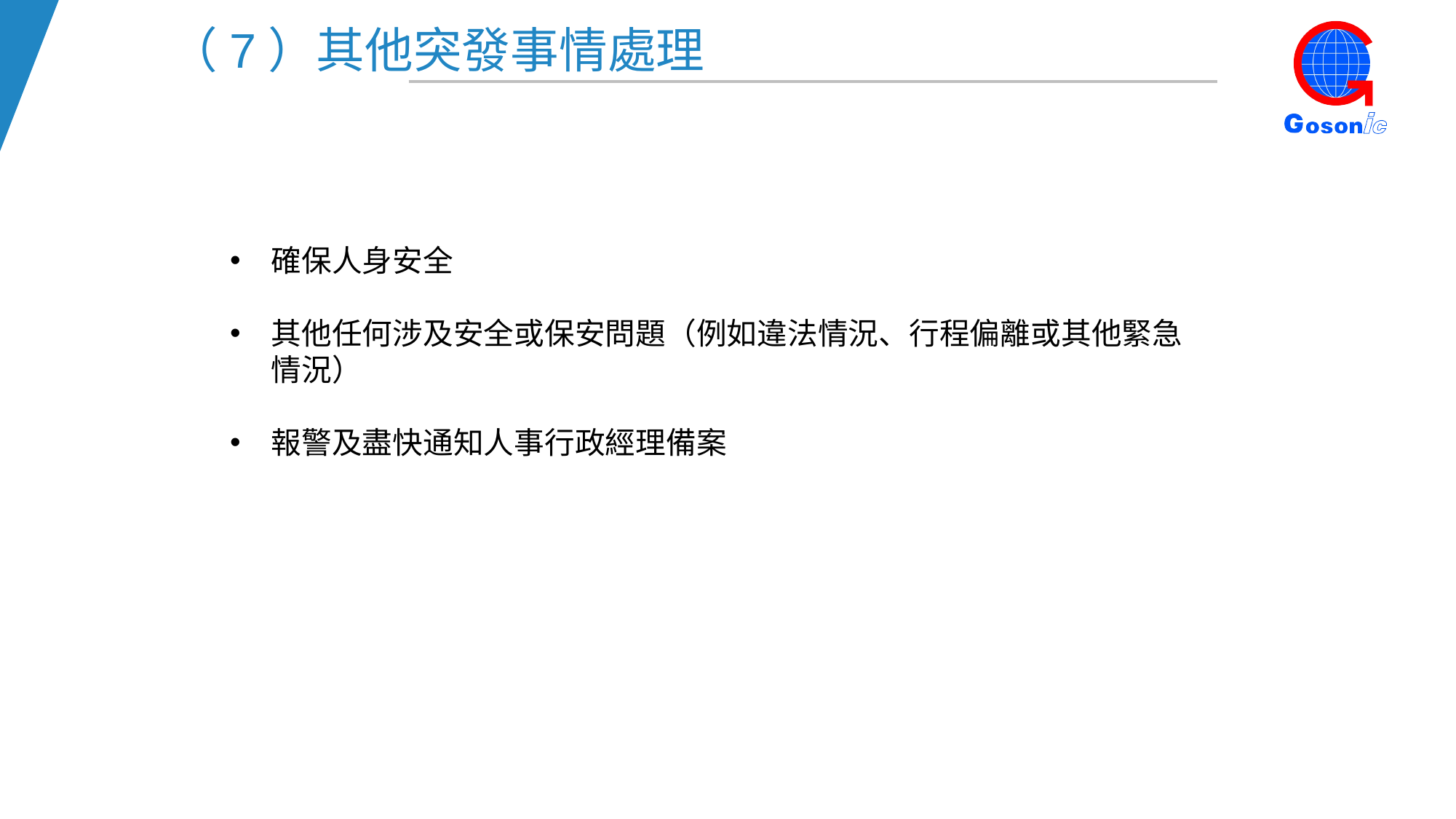

（7）其他突發事情處理
確保人身安全

其他任何涉及安全或保安問題（例如違法情況、行程偏離或其他緊急情況）

報警及盡快通知人事行政經理備案